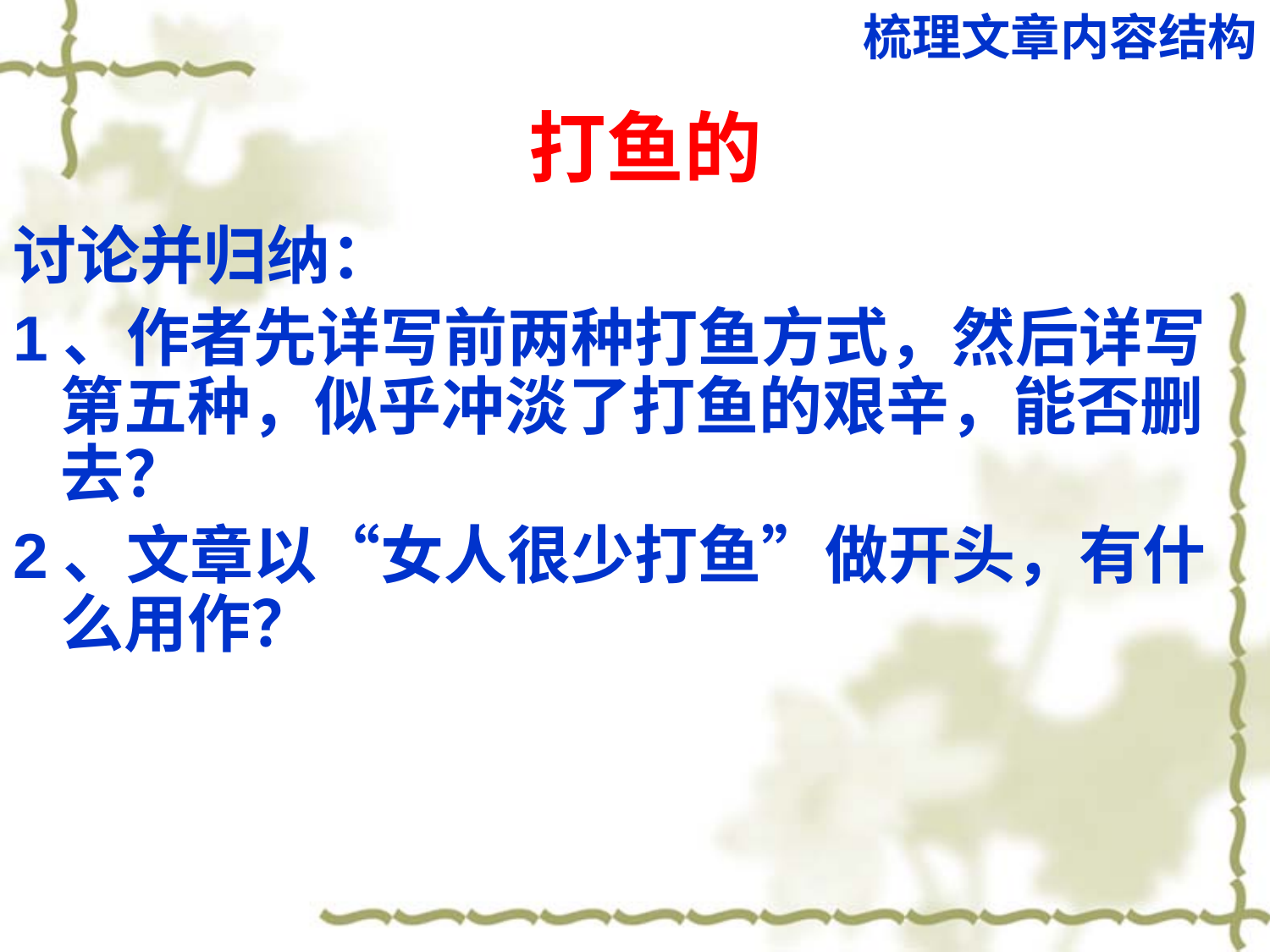

梳理文章内容结构
打鱼的
讨论并归纳：
1、作者先详写前两种打鱼方式，然后详写第五种，似乎冲淡了打鱼的艰辛，能否删去？
2、文章以“女人很少打鱼”做开头，有什么用作？